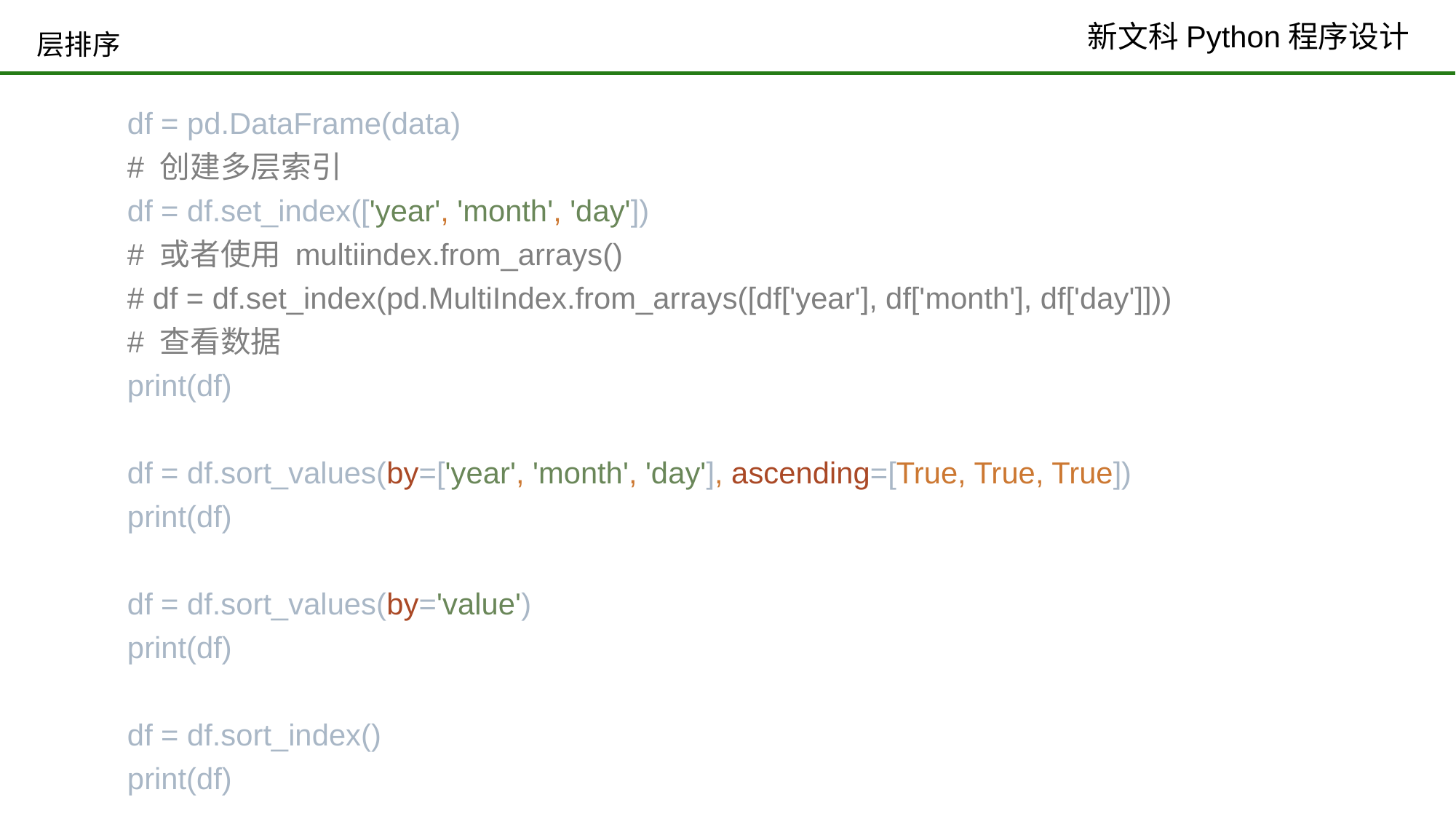

# 层排序
df = pd.DataFrame(data)
# 创建多层索引
df = df.set_index(['year', 'month', 'day'])
# 或者使用 multiindex.from_arrays()
# df = df.set_index(pd.MultiIndex.from_arrays([df['year'], df['month'], df['day']]))
# 查看数据
print(df)
df = df.sort_values(by=['year', 'month', 'day'], ascending=[True, True, True])
print(df)
df = df.sort_values(by='value')
print(df)
df = df.sort_index()
print(df)